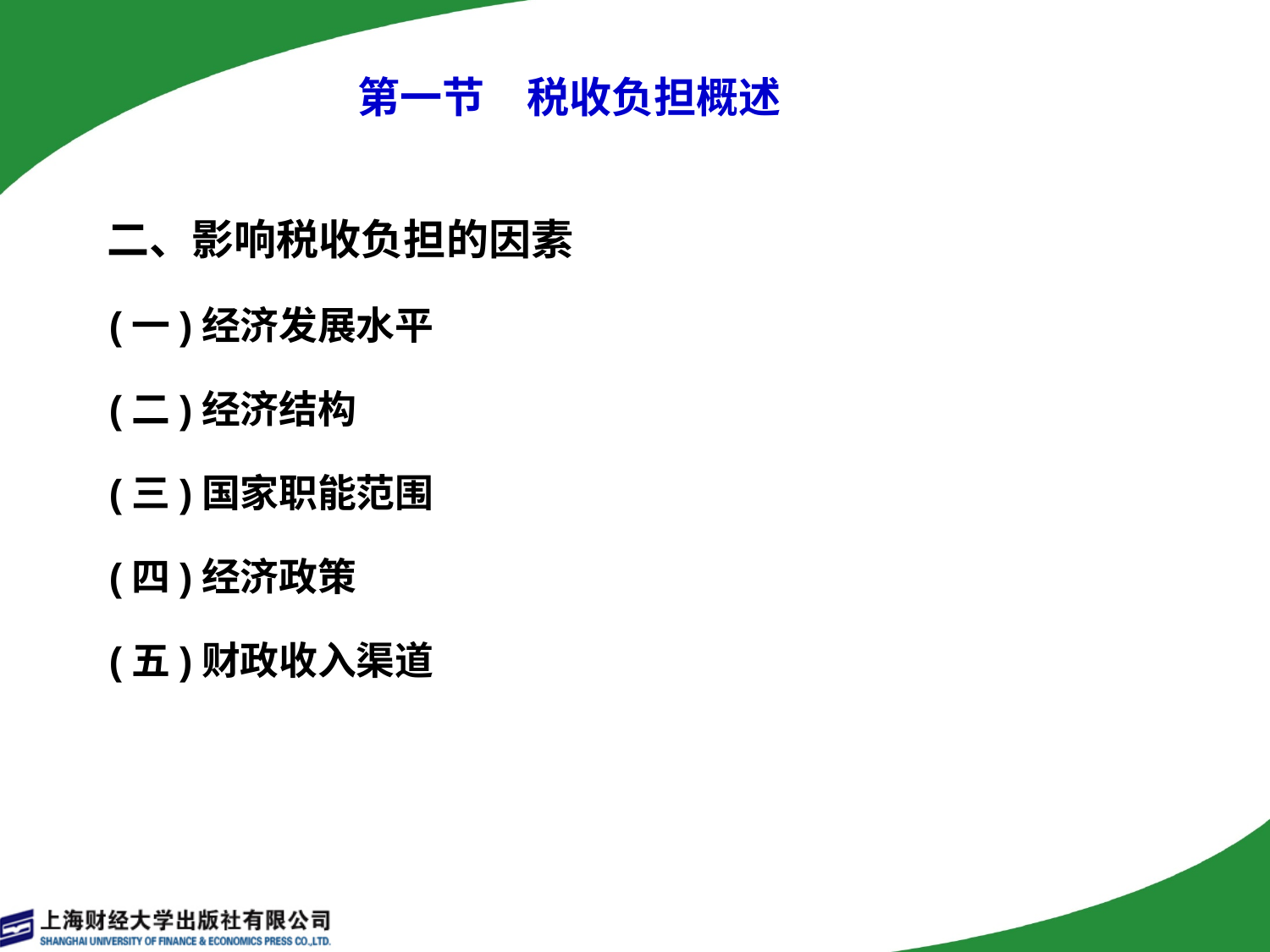

# 第一节　税收负担概述
 二、影响税收负担的因素
  (一)经济发展水平
  (二)经济结构
  (三)国家职能范围
  (四)经济政策
  (五)财政收入渠道